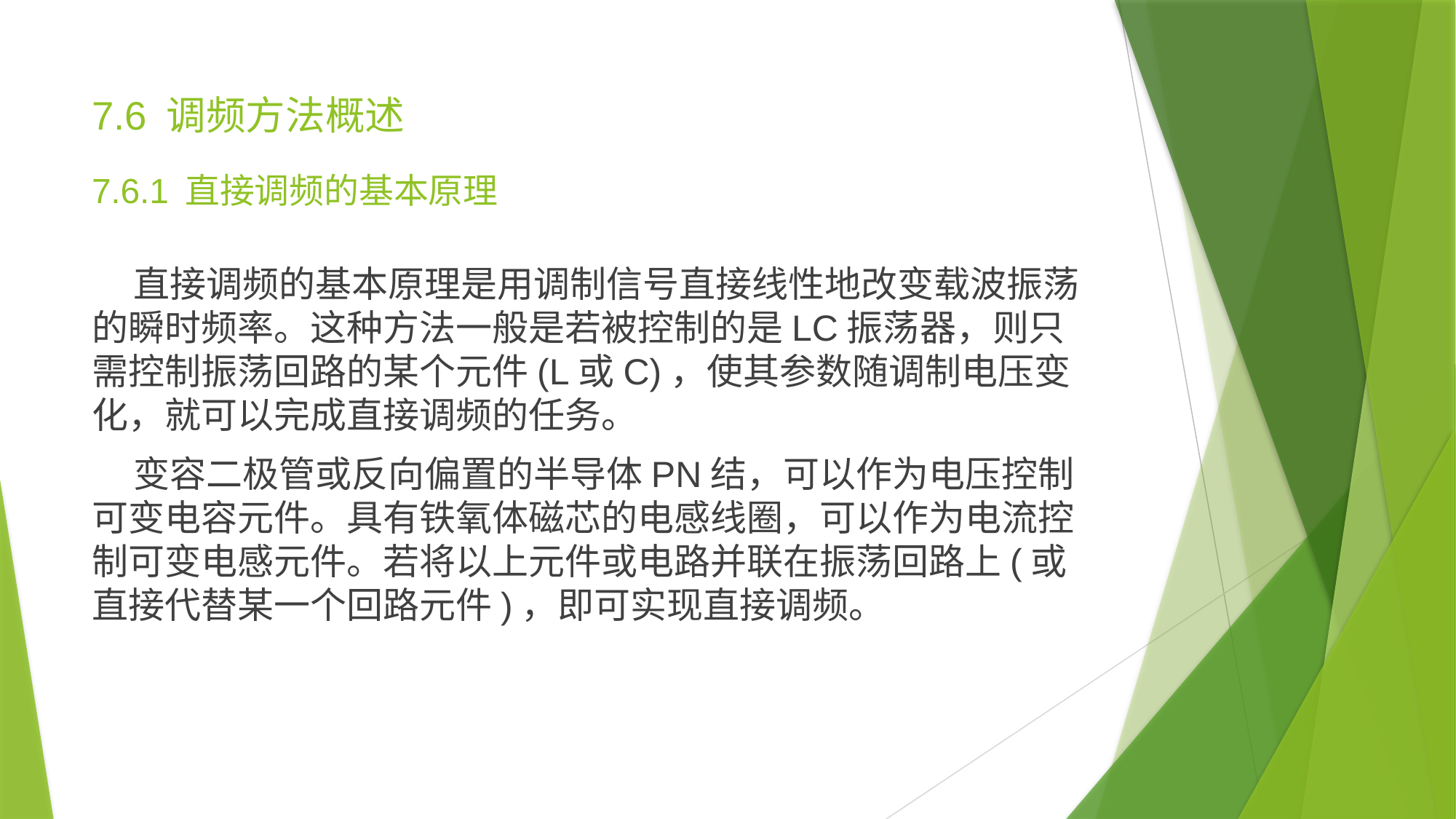

7.6 调频方法概述
7.6.1 直接调频的基本原理
    直接调频的基本原理是用调制信号直接线性地改变载波振荡的瞬时频率。这种方法一般是若被控制的是LC振荡器，则只需控制振荡回路的某个元件(L或C)，使其参数随调制电压变化，就可以完成直接调频的任务。
    变容二极管或反向偏置的半导体PN结，可以作为电压控制可变电容元件。具有铁氧体磁芯的电感线圈，可以作为电流控制可变电感元件。若将以上元件或电路并联在振荡回路上(或直接代替某一个回路元件)，即可实现直接调频。